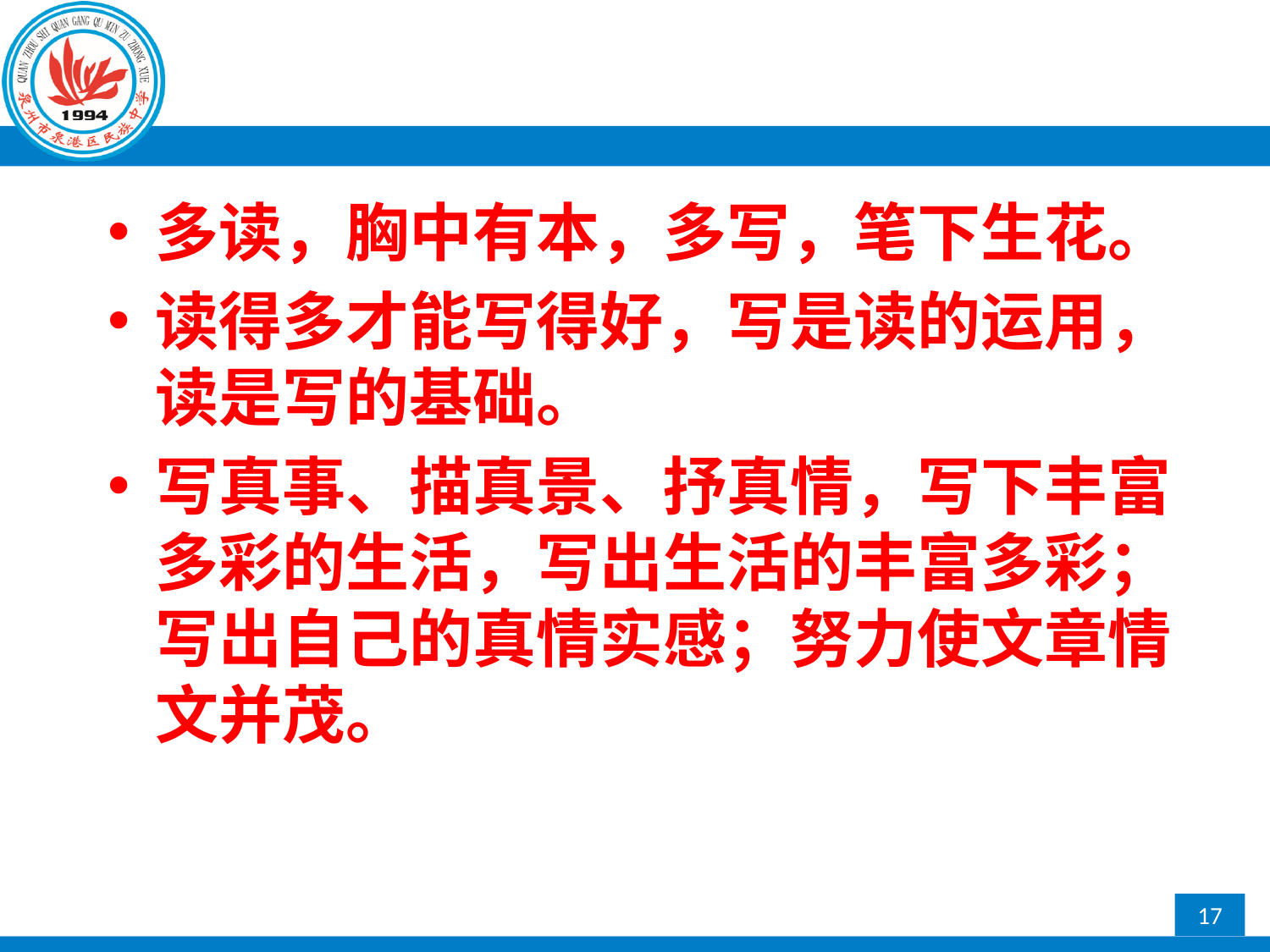

多读，胸中有本，多写，笔下生花。
读得多才能写得好，写是读的运用，读是写的基础。
写真事、描真景、抒真情，写下丰富多彩的生活，写出生活的丰富多彩；写出自己的真情实感；努力使文章情文并茂。